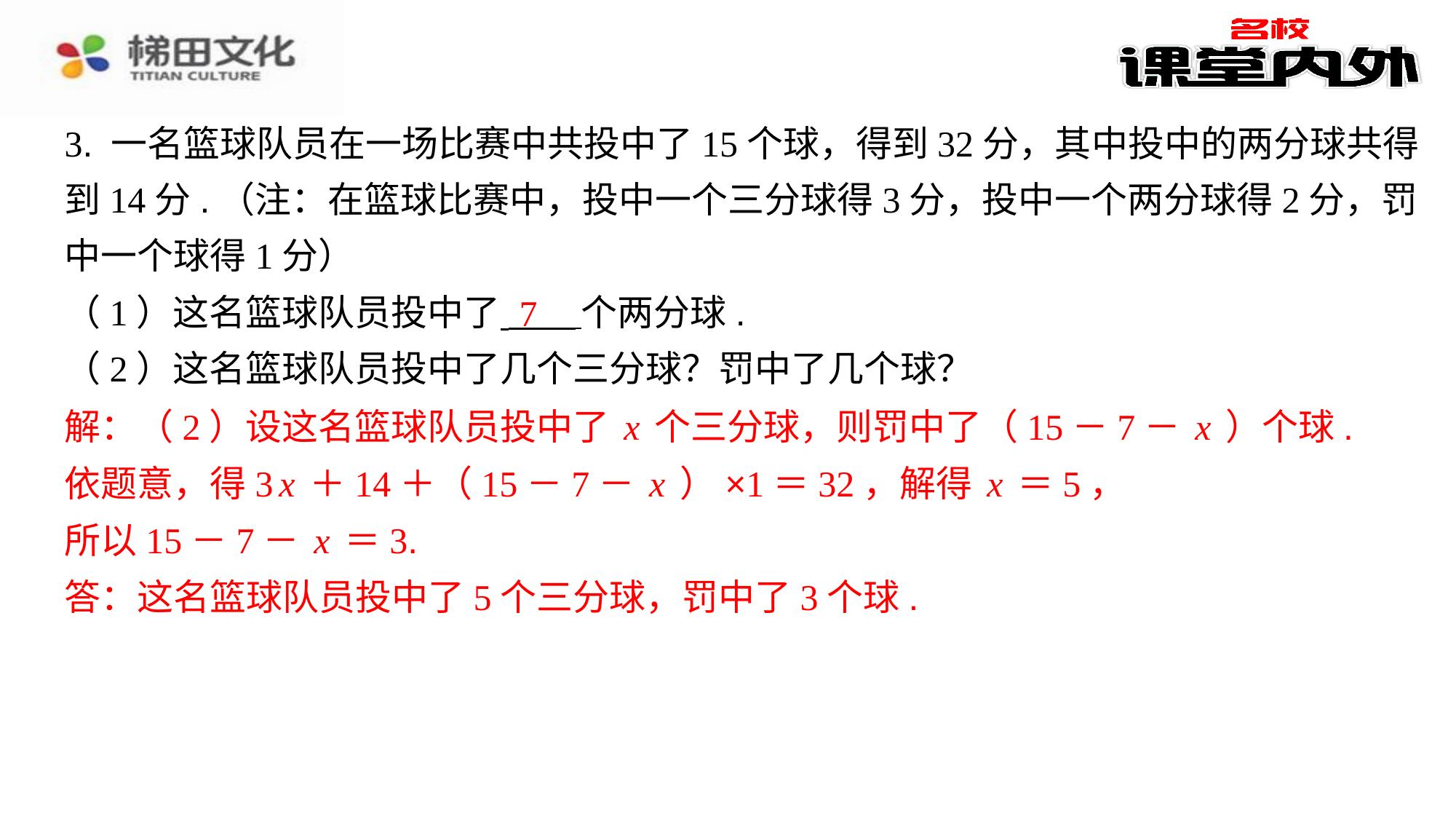

3. 一名篮球队员在一场比赛中共投中了15个球，得到32分，其中投中的两分球共得
到14分.（注：在篮球比赛中，投中一个三分球得3分，投中一个两分球得2分，罚
中一个球得1分）
（1）这名篮球队员投中了            个两分球.
（2）这名篮球队员投中了几个三分球？罚中了几个球？
解：（2）设这名篮球队员投中了x个三分球，则罚中了（15－7－x）个球.
依题意，得3x＋14＋（15－7－x）×1＝32，解得x＝5，
所以15－7－x＝3.
答：这名篮球队员投中了5个三分球，罚中了3个球.
7
解：（2）设这名篮球队员投中了x个三分球，则罚中了（15－7－x）个球.
依题意，得3x＋14＋（15－7－x）×1＝32，解得x＝5，
所以15－7－x＝3.
答：这名篮球队员投中了5个三分球，罚中了3个球.